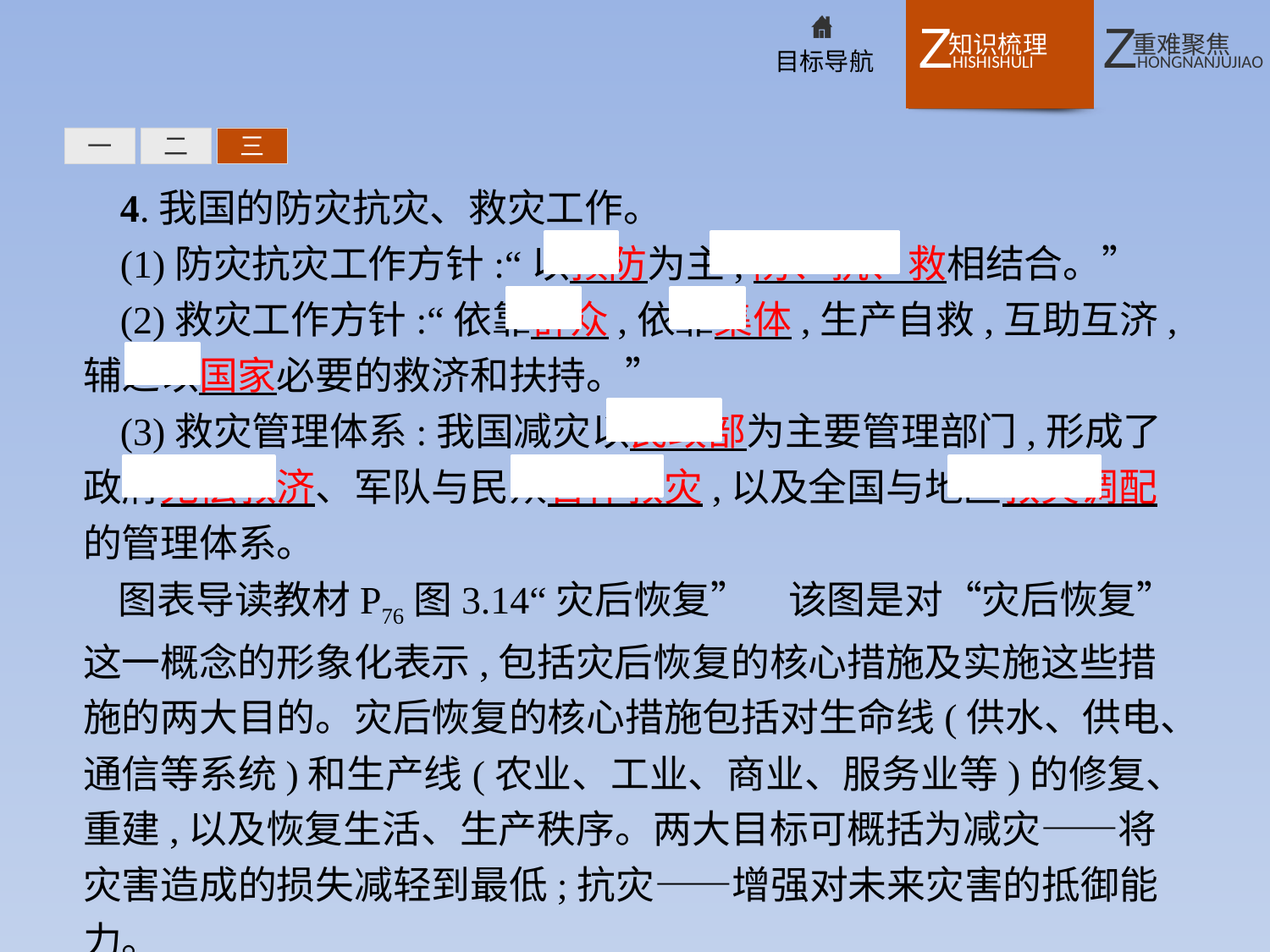

一
二
三
4.我国的防灾抗灾、救灾工作。
(1)防灾抗灾工作方针:“以预防为主,防、抗、救相结合。”
(2)救灾工作方针:“依靠群众,依靠集体,生产自救,互助互济,辅之以国家必要的救济和扶持。”
(3)救灾管理体系:我国减灾以民政部为主要管理部门,形成了政府无偿救济、军队与民众合作救灾,以及全国与地区救灾调配的管理体系。
图表导读教材P76图3.14“灾后恢复”　该图是对“灾后恢复”这一概念的形象化表示,包括灾后恢复的核心措施及实施这些措施的两大目的。灾后恢复的核心措施包括对生命线(供水、供电、通信等系统)和生产线(农业、工业、商业、服务业等)的修复、重建,以及恢复生活、生产秩序。两大目标可概括为减灾——将灾害造成的损失减轻到最低;抗灾——增强对未来灾害的抵御能力。